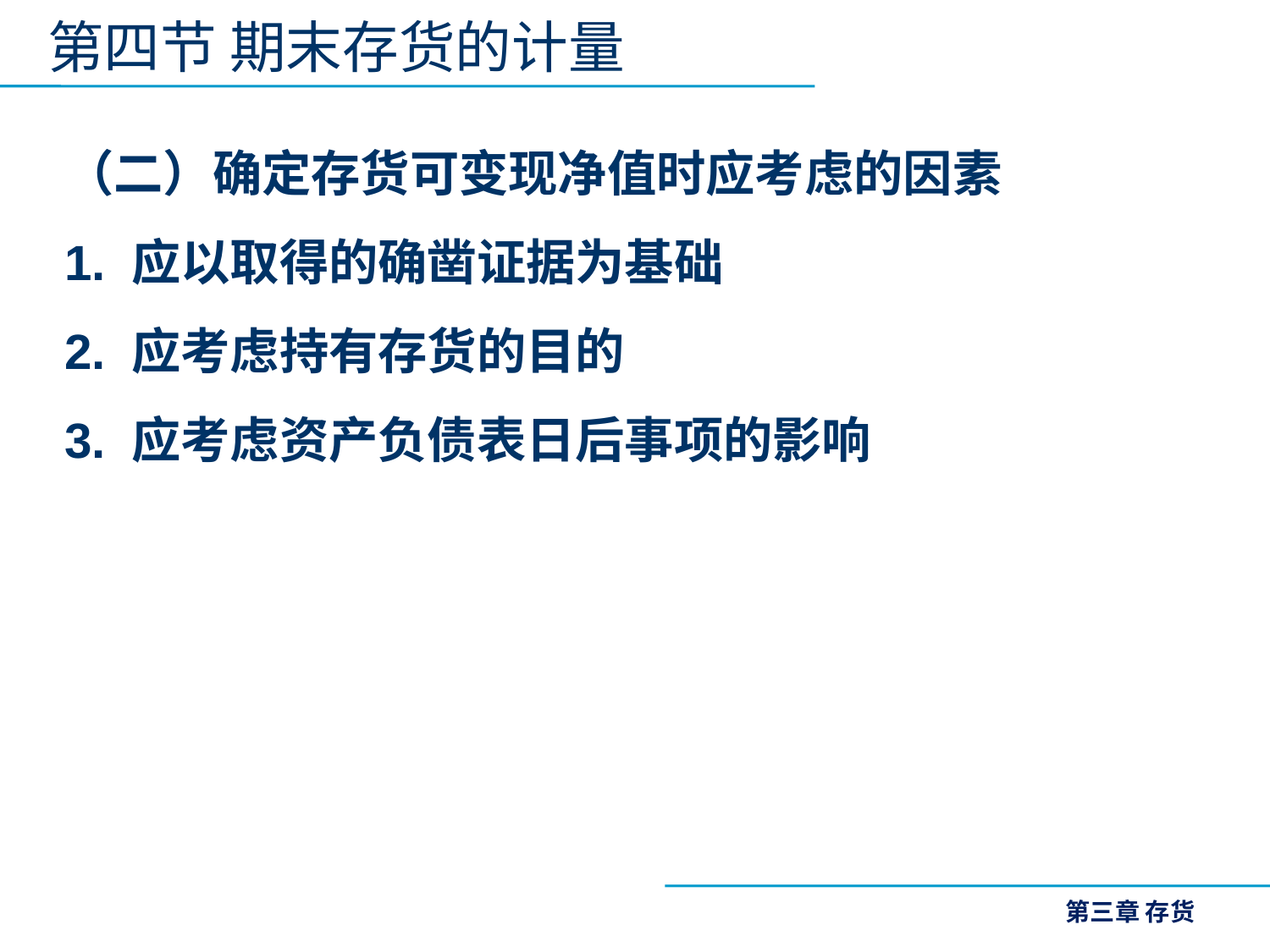

第四节 期末存货的计量
（二）确定存货可变现净值时应考虑的因素
1. 应以取得的确凿证据为基础
2. 应考虑持有存货的目的
3. 应考虑资产负债表日后事项的影响